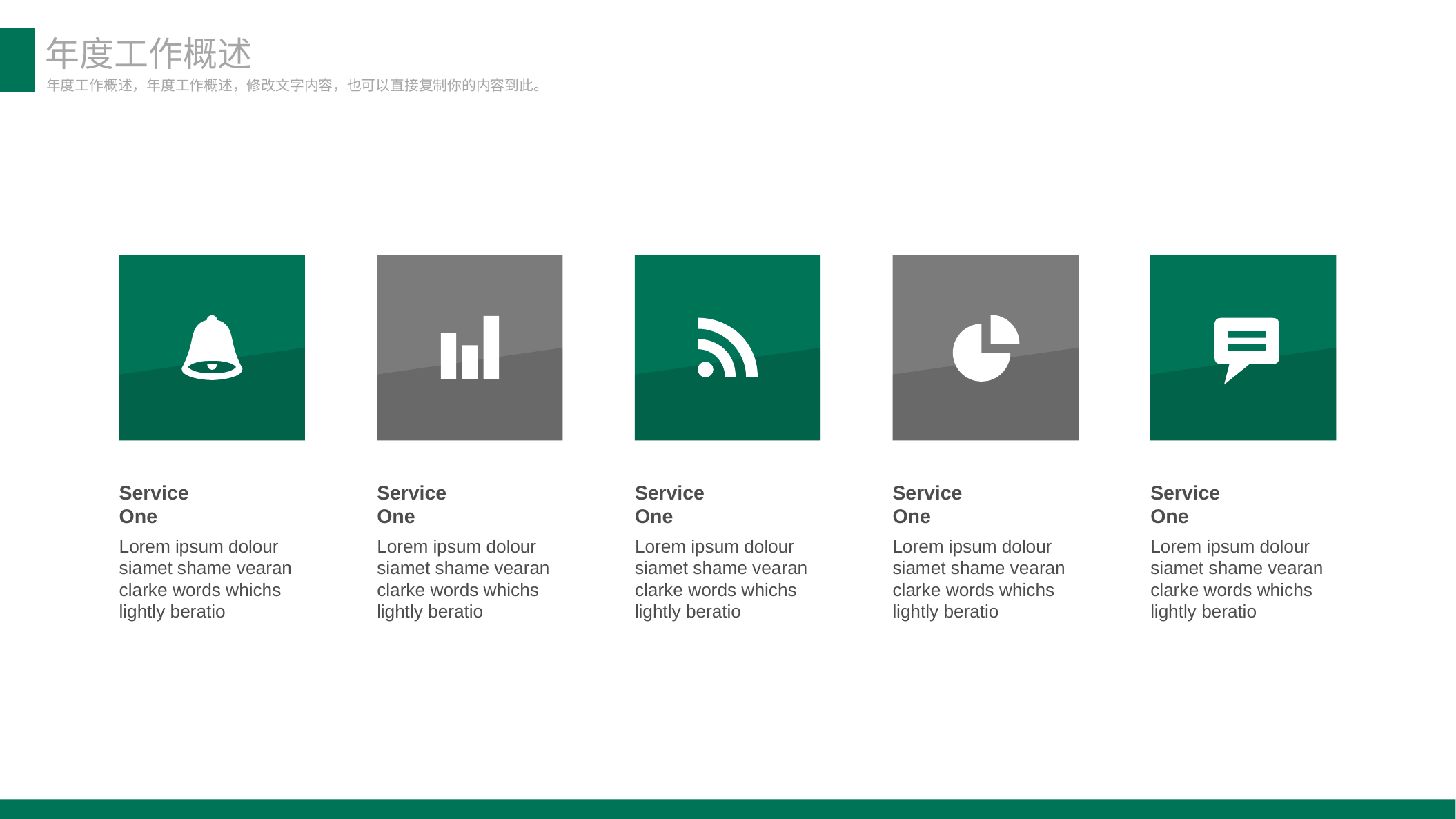

年度工作概述
年度工作概述，年度工作概述，修改文字内容，也可以直接复制你的内容到此。

Service One
Service One
Service One
Service One
Service One
Lorem ipsum dolour siamet shame vearan clarke words whichs lightly beratio
Lorem ipsum dolour siamet shame vearan clarke words whichs lightly beratio
Lorem ipsum dolour siamet shame vearan clarke words whichs lightly beratio
Lorem ipsum dolour siamet shame vearan clarke words whichs lightly beratio
Lorem ipsum dolour siamet shame vearan clarke words whichs lightly beratio